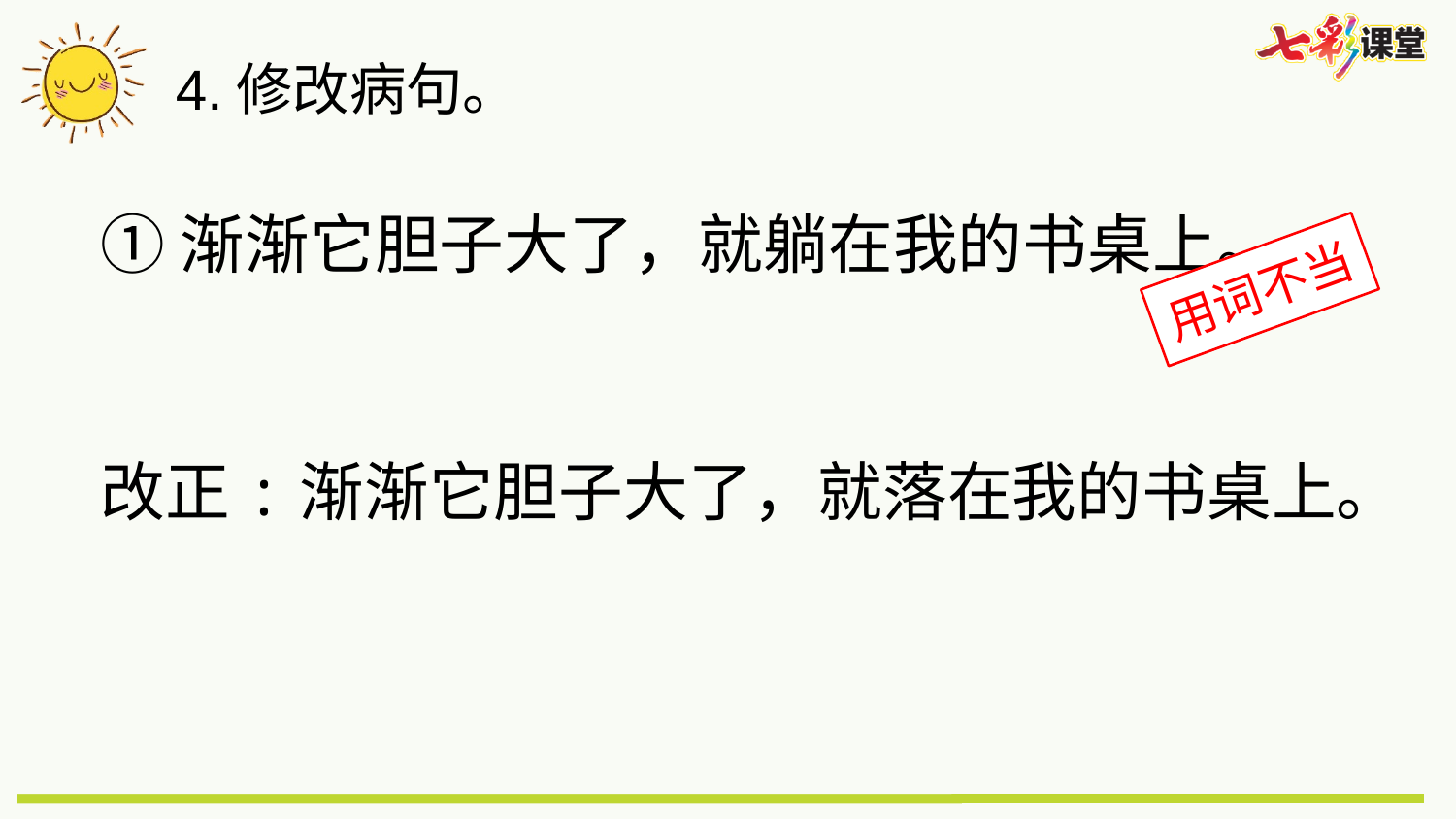

4.修改病句。
①渐渐它胆子大了，就躺在我的书桌上。
用词不当
改正:渐渐它胆子大了，就落在我的书桌上。